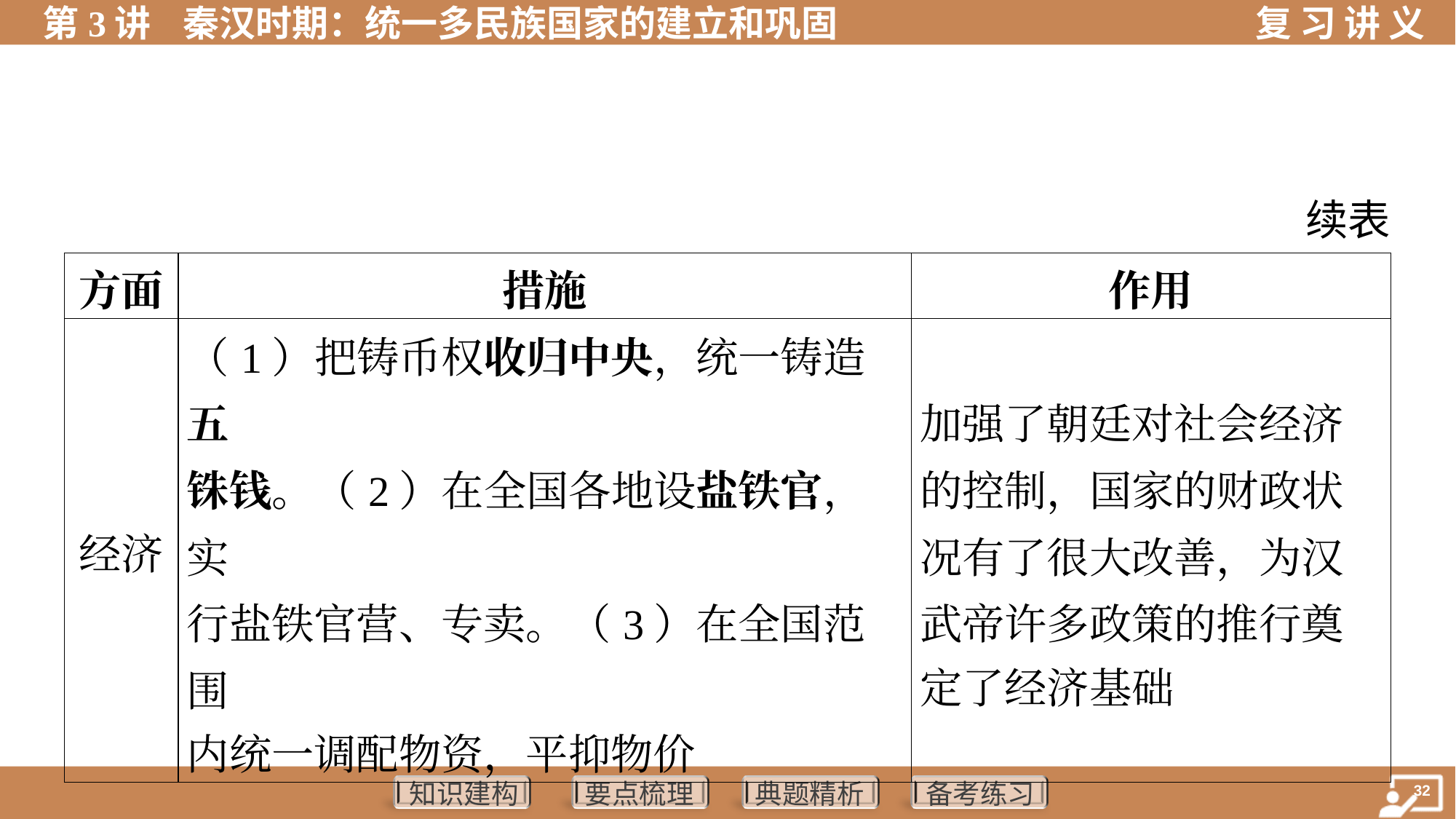

续表
| 方面 | 措施 | 作用 |  |
| --- | --- | --- | --- |
| 经济 | （1）把铸币权收归中央，统一铸造五 铢钱。（2）在全国各地设盐铁官，实 行盐铁官营、专卖。（3）在全国范围 内统一调配物资，平抑物价 | 加强了朝廷对社会经济 的控制，国家的财政状 况有了很大改善，为汉 武帝许多政策的推行奠 定了经济基础 |  |